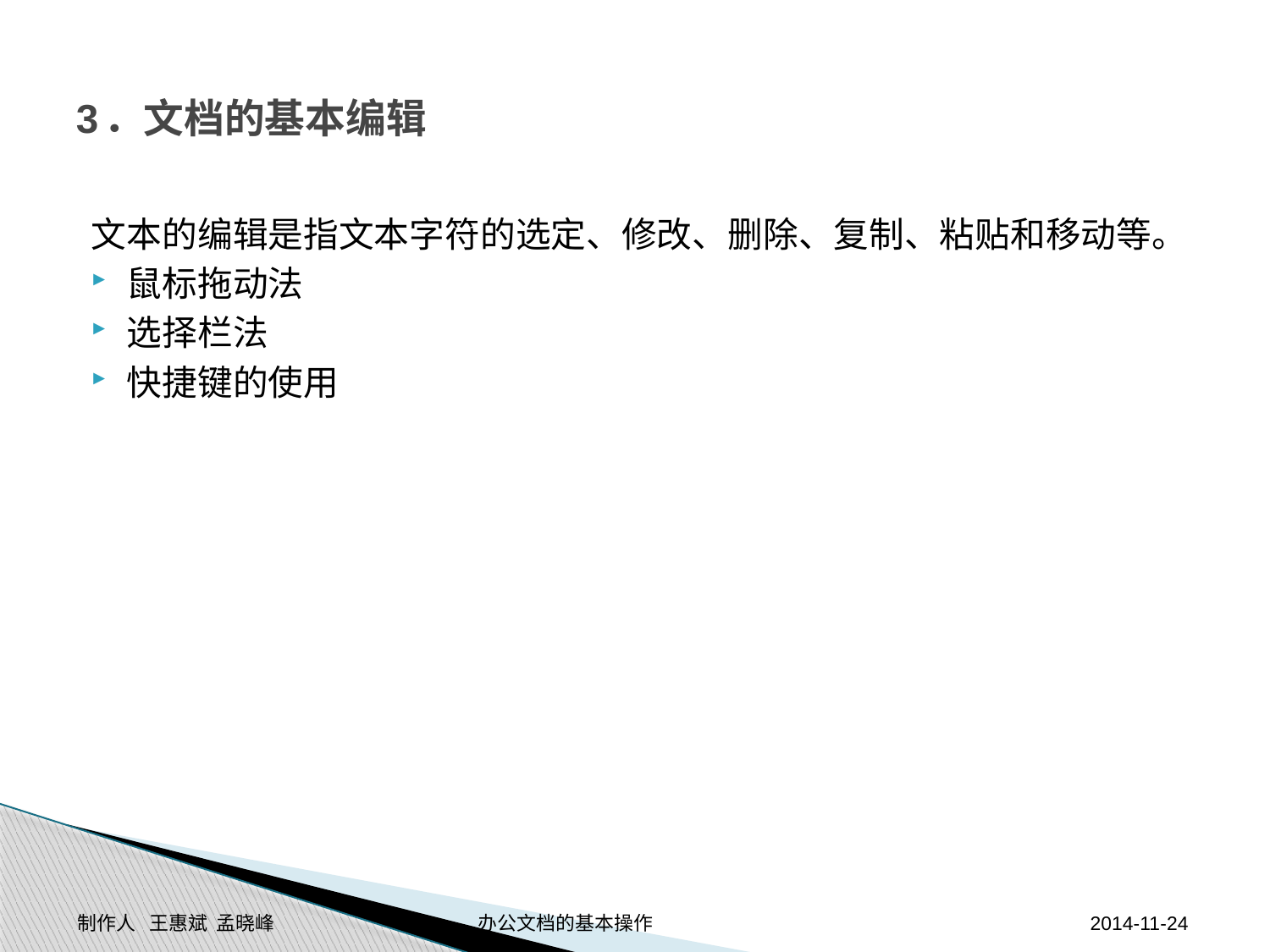

# 3．文档的基本编辑
文本的编辑是指文本字符的选定、修改、删除、复制、粘贴和移动等。
鼠标拖动法
选择栏法
快捷键的使用

制作人   王惠斌  孟晓峰                                              办公文档的基本操作
2014-11-24